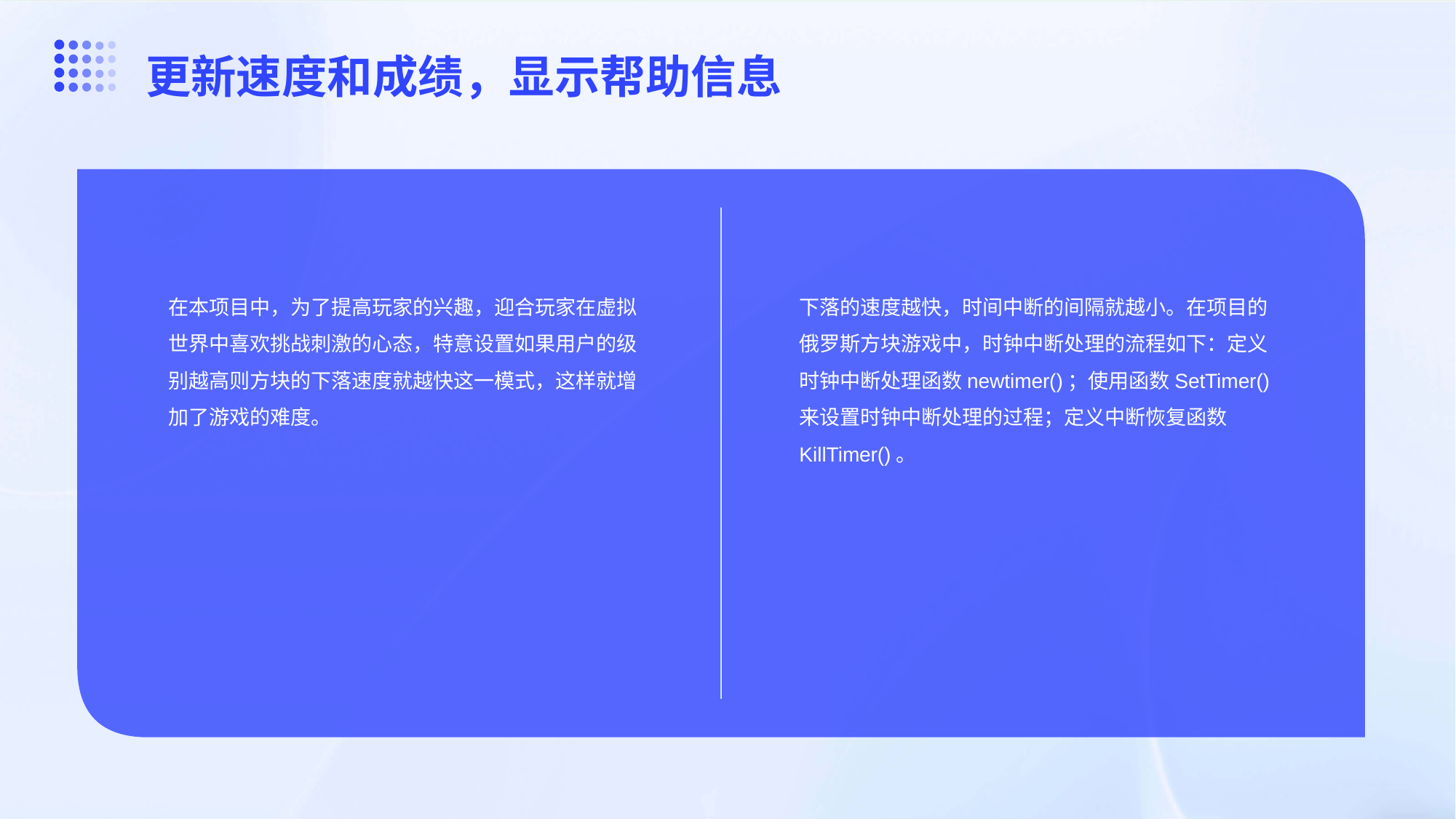

更新速度和成绩，显示帮助信息

在本项目中，为了提高玩家的兴趣，迎合玩家在虚拟世界中喜欢挑战刺激的心态，特意设置如果用户的级别越高则方块的下落速度就越快这一模式，这样就增加了游戏的难度。
下落的速度越快，时间中断的间隔就越小。在项目的俄罗斯方块游戏中，时钟中断处理的流程如下：定义时钟中断处理函数newtimer()；使用函数SetTimer()来设置时钟中断处理的过程；定义中断恢复函数KillTimer()。